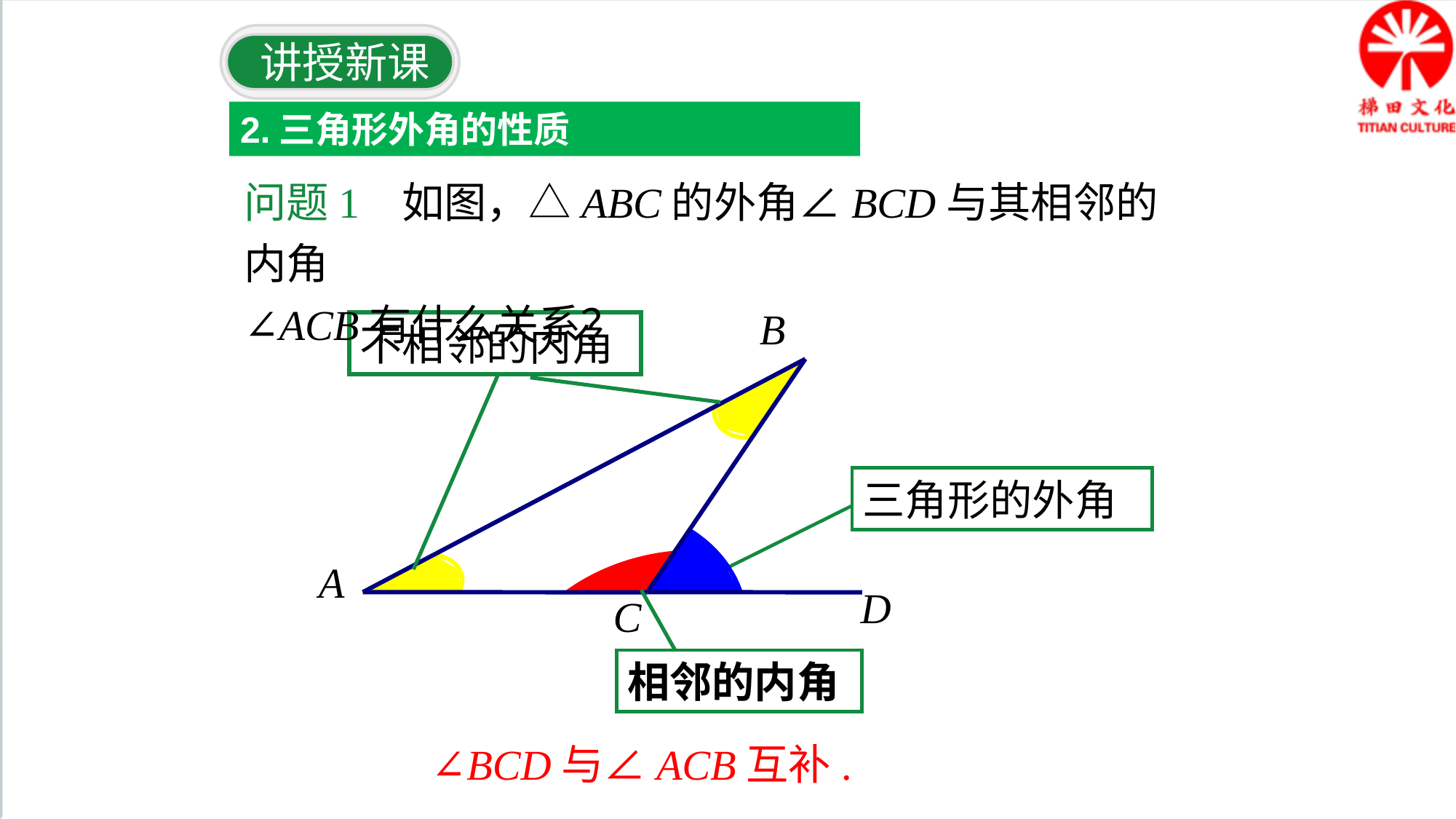

讲授新课
2.三角形外角的性质
问题1   如图，△ABC的外角∠BCD与其相邻的内角
∠ACB有什么关系？
B

A
D
C

不相邻的内角

三角形的外角

相邻的内角
∠BCD与∠ACB互补.